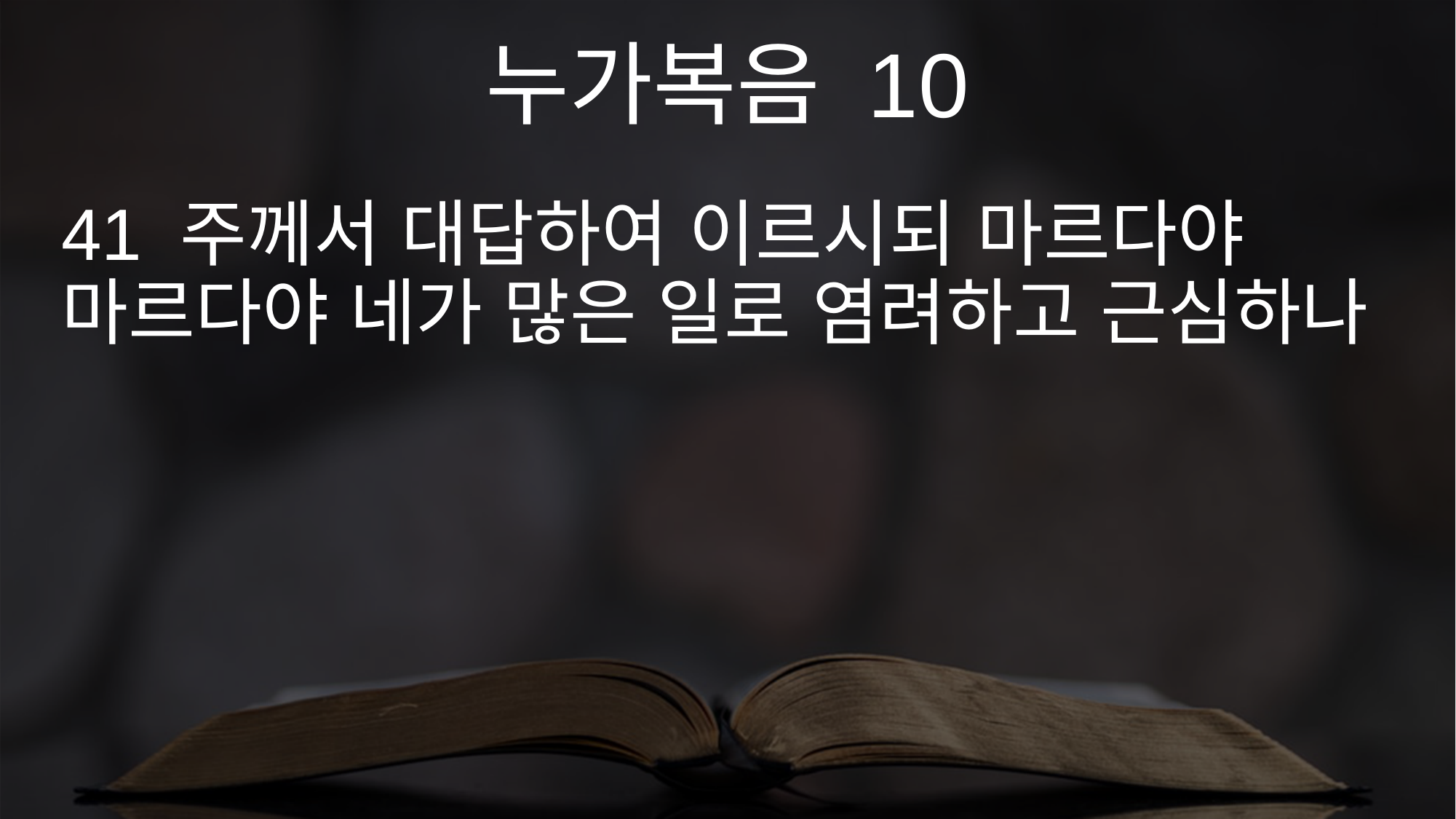

누가복음 10
41 주께서 대답하여 이르시되 마르다야 마르다야 네가 많은 일로 염려하고 근심하나